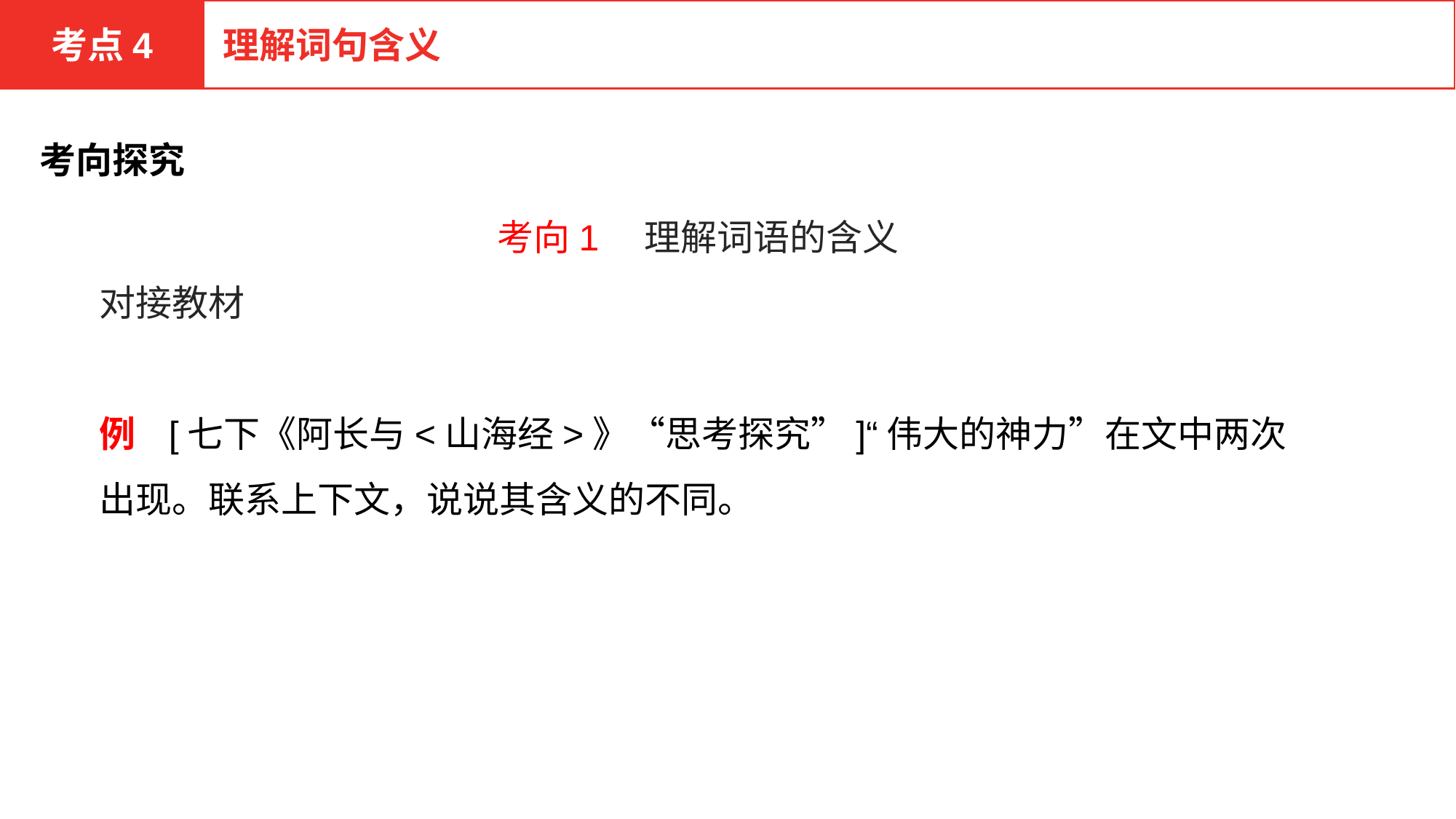

考点4
理解词句含义
考向探究
考向1　理解词语的含义
对接教材

例   [七下《阿长与<山海经>》“思考探究”]“伟大的神力”在文中两次出现。联系上下文，说说其含义的不同。